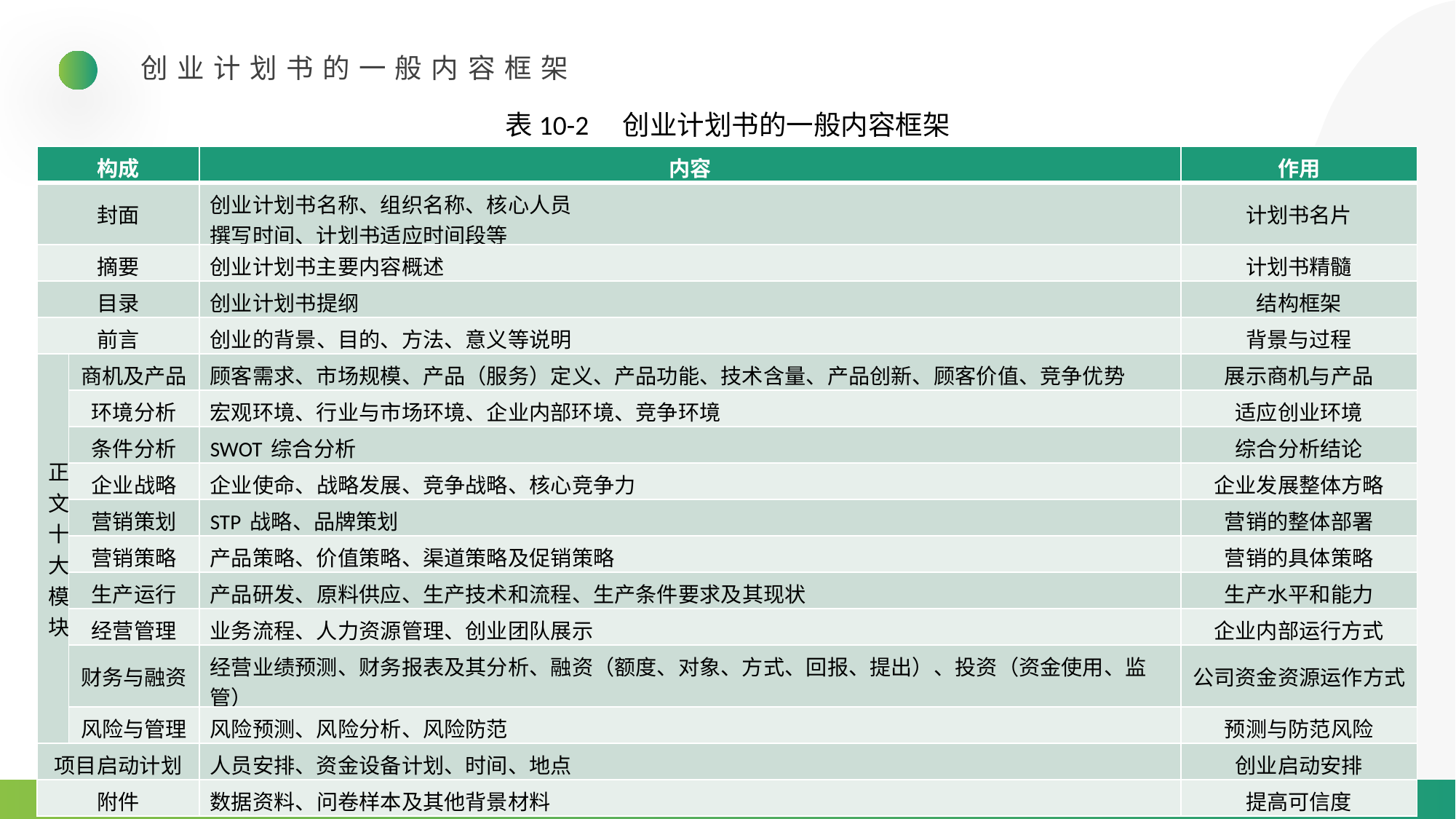

创业计划书的一般内容框架
表10-2　创业计划书的一般内容框架
| 构成 |  | 内容 | 作用 |
| --- | --- | --- | --- |
| 封面 |  | 创业计划书名称、组织名称、核心人员 撰写时间、计划书适应时间段等 | 计划书名片 |
| 摘要 |  | 创业计划书主要内容概述 | 计划书精髓 |
| 目录 |  | 创业计划书提纲 | 结构框架 |
| 前言 |  | 创业的背景、目的、方法、意义等说明 | 背景与过程 |
| 正 文 十 大 模 块 | 商机及产品 | 顾客需求、市场规模、产品（服务）定义、产品功能、技术含量、产品创新、顾客价值、竞争优势 | 展示商机与产品 |
|  | 环境分析 | 宏观环境、行业与市场环境、企业内部环境、竞争环境 | 适应创业环境 |
|  | 条件分析 | SWOT 综合分析 | 综合分析结论 |
|  | 企业战略 | 企业使命、战略发展、竞争战略、核心竞争力 | 企业发展整体方略 |
|  | 营销策划 | STP 战略、品牌策划 | 营销的整体部署 |
|  | 营销策略 | 产品策略、价值策略、渠道策略及促销策略 | 营销的具体策略 |
|  | 生产运行 | 产品研发、原料供应、生产技术和流程、生产条件要求及其现状 | 生产水平和能力 |
|  | 经营管理 | 业务流程、人力资源管理、创业团队展示 | 企业内部运行方式 |
|  | 财务与融资 | 经营业绩预测、财务报表及其分析、融资（额度、对象、方式、回报、提出）、投资（资金使用、监管） | 公司资金资源运作方式 |
|  | 风险与管理 | 风险预测、风险分析、风险防范 | 预测与防范风险 |
| 项目启动计划 |  | 人员安排、资金设备计划、时间、地点 | 创业启动安排 |
| 附件 |  | 数据资料、问卷样本及其他背景材料 | 提高可信度 |